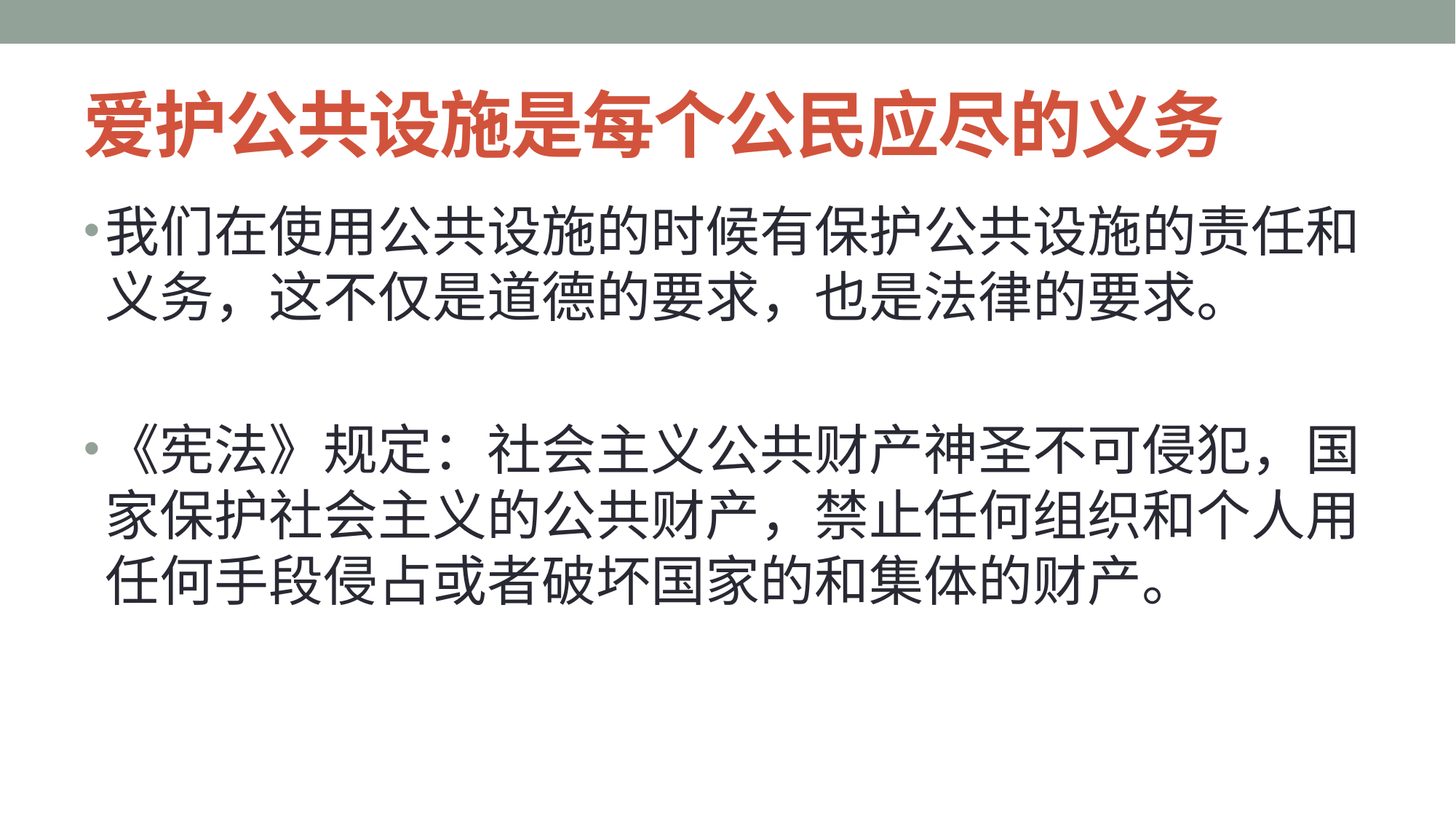

# 爱护公共设施是每个公民应尽的义务
我们在使用公共设施的时候有保护公共设施的责任和义务，这不仅是道德的要求，也是法律的要求。

《宪法》规定：社会主义公共财产神圣不可侵犯，国家保护社会主义的公共财产，禁止任何组织和个人用任何手段侵占或者破坏国家的和集体的财产。